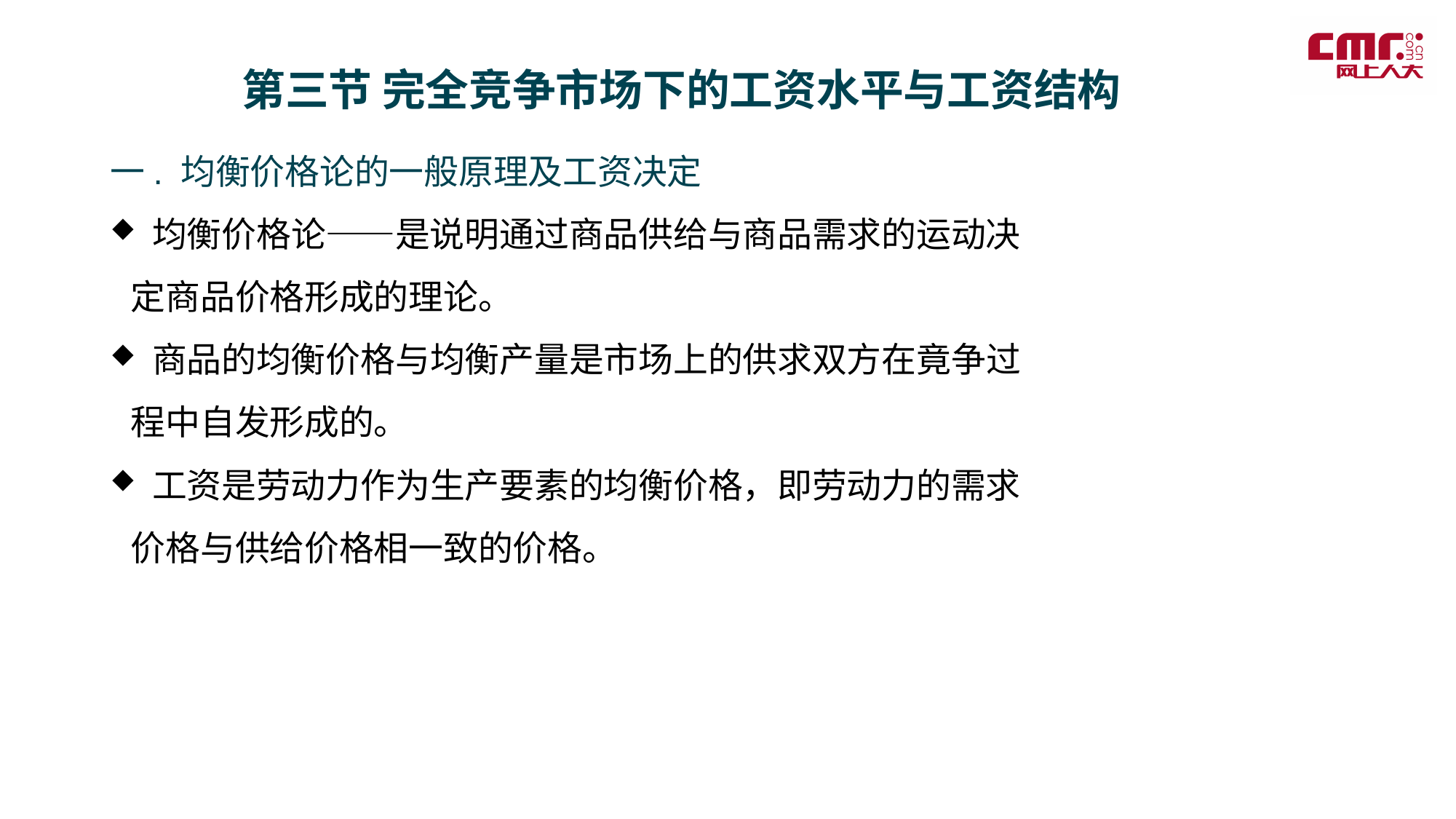

第三节 完全竞争市场下的工资水平与工资结构
一. 均衡价格论的一般原理及工资决定
 均衡价格论——是说明通过商品供给与商品需求的运动决定商品价格形成的理论。
 商品的均衡价格与均衡产量是市场上的供求双方在竟争过程中自发形成的。
 工资是劳动力作为生产要素的均衡价格，即劳动力的需求价格与供给价格相一致的价格。